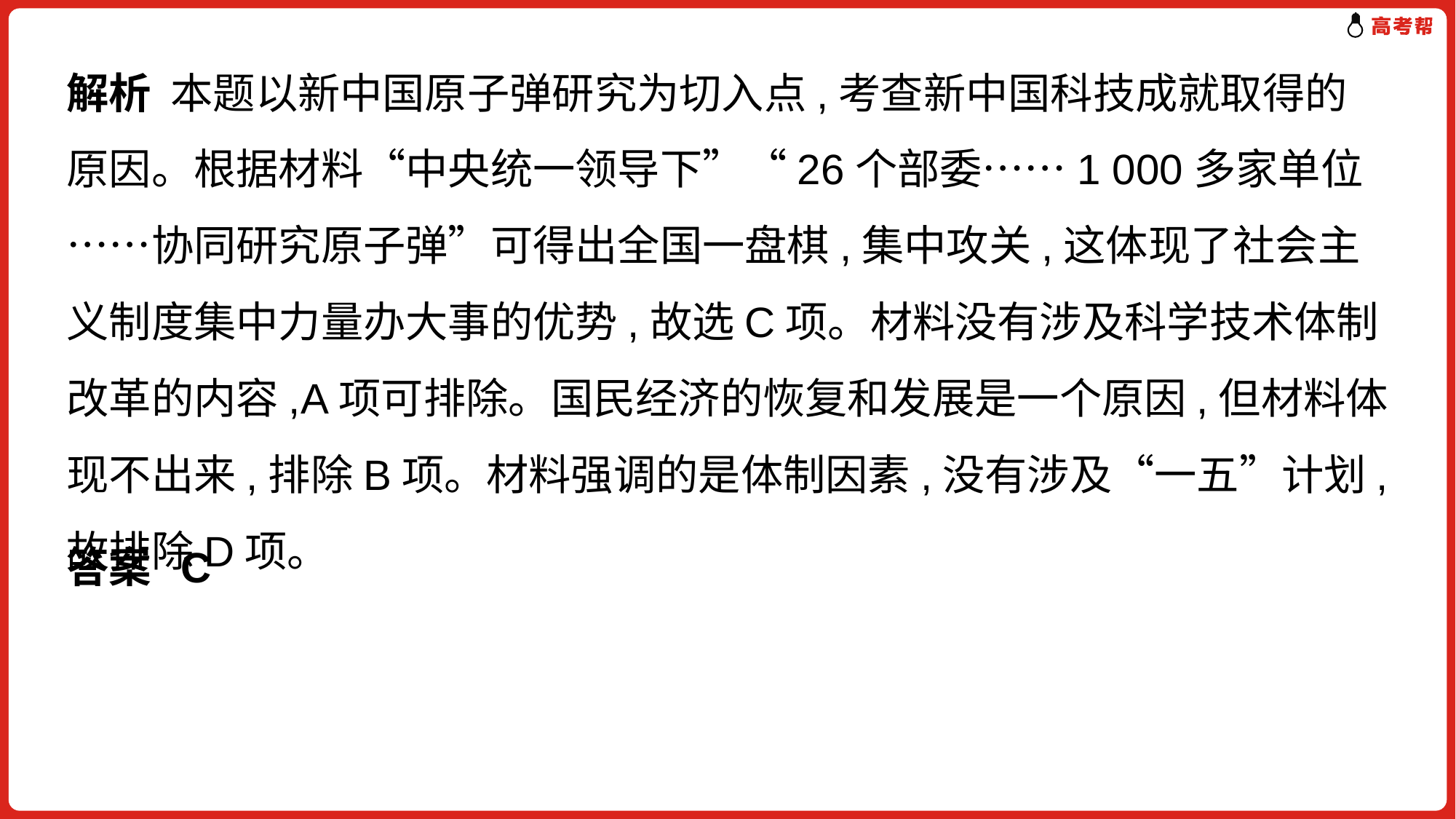

解析  本题以新中国原子弹研究为切入点,考查新中国科技成就取得的原因。根据材料“中央统一领导下”“26个部委……1 000多家单位……协同研究原子弹”可得出全国一盘棋,集中攻关,这体现了社会主义制度集中力量办大事的优势,故选C项。材料没有涉及科学技术体制改革的内容,A项可排除。国民经济的恢复和发展是一个原因,但材料体现不出来,排除B项。材料强调的是体制因素,没有涉及“一五”计划,故排除D项。
答案  C